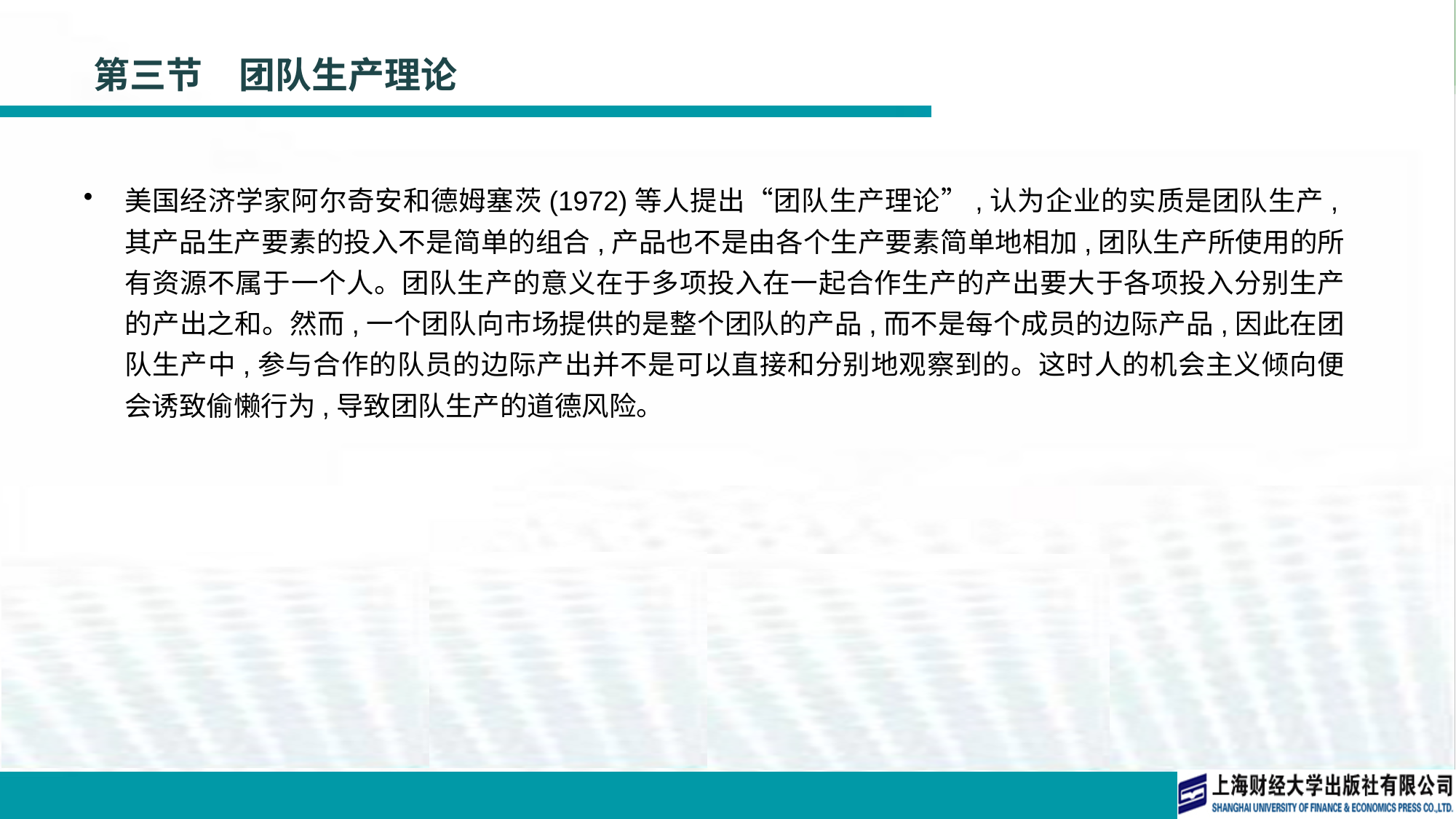

# 第三节　团队生产理论
美国经济学家阿尔奇安和德姆塞茨(1972)等人提出“团队生产理论”,认为企业的实质是团队生产,其产品生产要素的投入不是简单的组合,产品也不是由各个生产要素简单地相加,团队生产所使用的所有资源不属于一个人。团队生产的意义在于多项投入在一起合作生产的产出要大于各项投入分别生产的产出之和。然而,一个团队向市场提供的是整个团队的产品,而不是每个成员的边际产品,因此在团队生产中,参与合作的队员的边际产出并不是可以直接和分别地观察到的。这时人的机会主义倾向便会诱致偷懒行为,导致团队生产的道德风险。